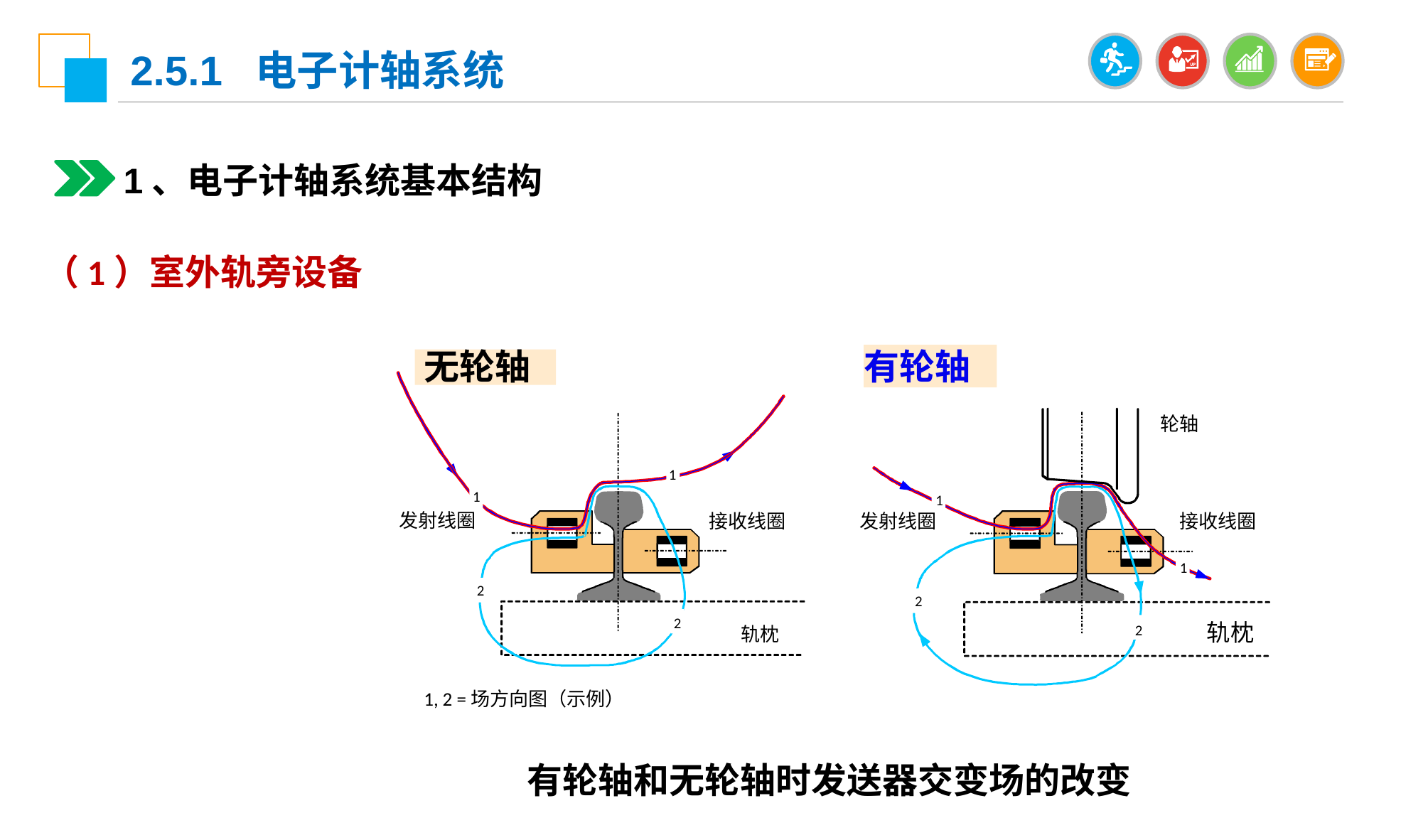

2.5.1  电子计轴系统
1、电子计轴系统基本结构

（1）室外轨旁设备
无轮轴
有轮轴

轮轴

1

1

1

发射线圈
接收线圈
发射线圈
接收线圈

1

2

2

2

轨枕

2
轨枕

1, 2 =场方向图（示例）
有轮轴和无轮轴时发送器交变场的改变